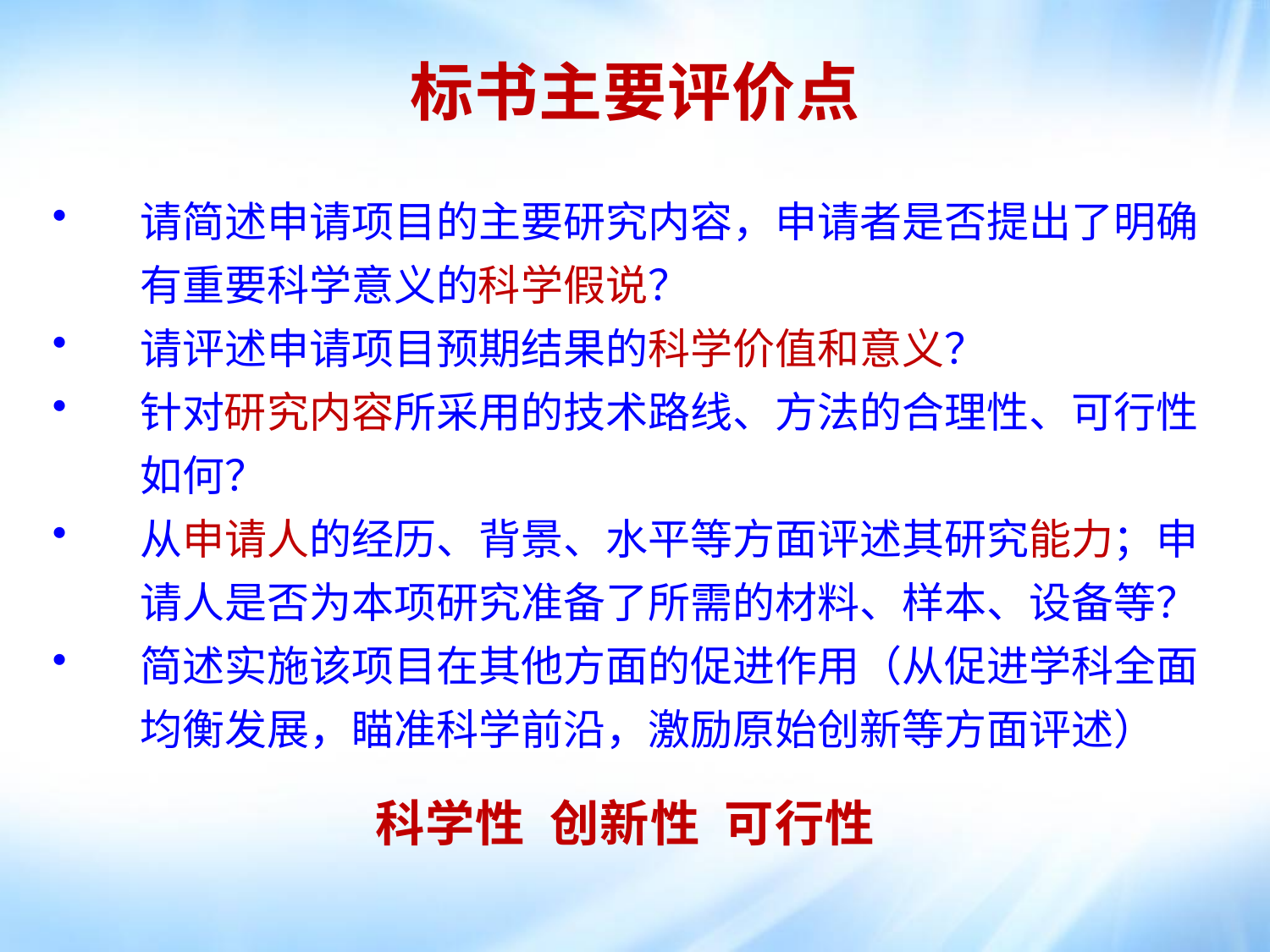

标书主要评价点
请简述申请项目的主要研究内容，申请者是否提出了明确有重要科学意义的科学假说？
请评述申请项目预期结果的科学价值和意义？
针对研究内容所采用的技术路线、方法的合理性、可行性如何？
从申请人的经历、背景、水平等方面评述其研究能力；申请人是否为本项研究准备了所需的材料、样本、设备等？
简述实施该项目在其他方面的促进作用（从促进学科全面均衡发展，瞄准科学前沿，激励原始创新等方面评述）
科学性  创新性  可行性